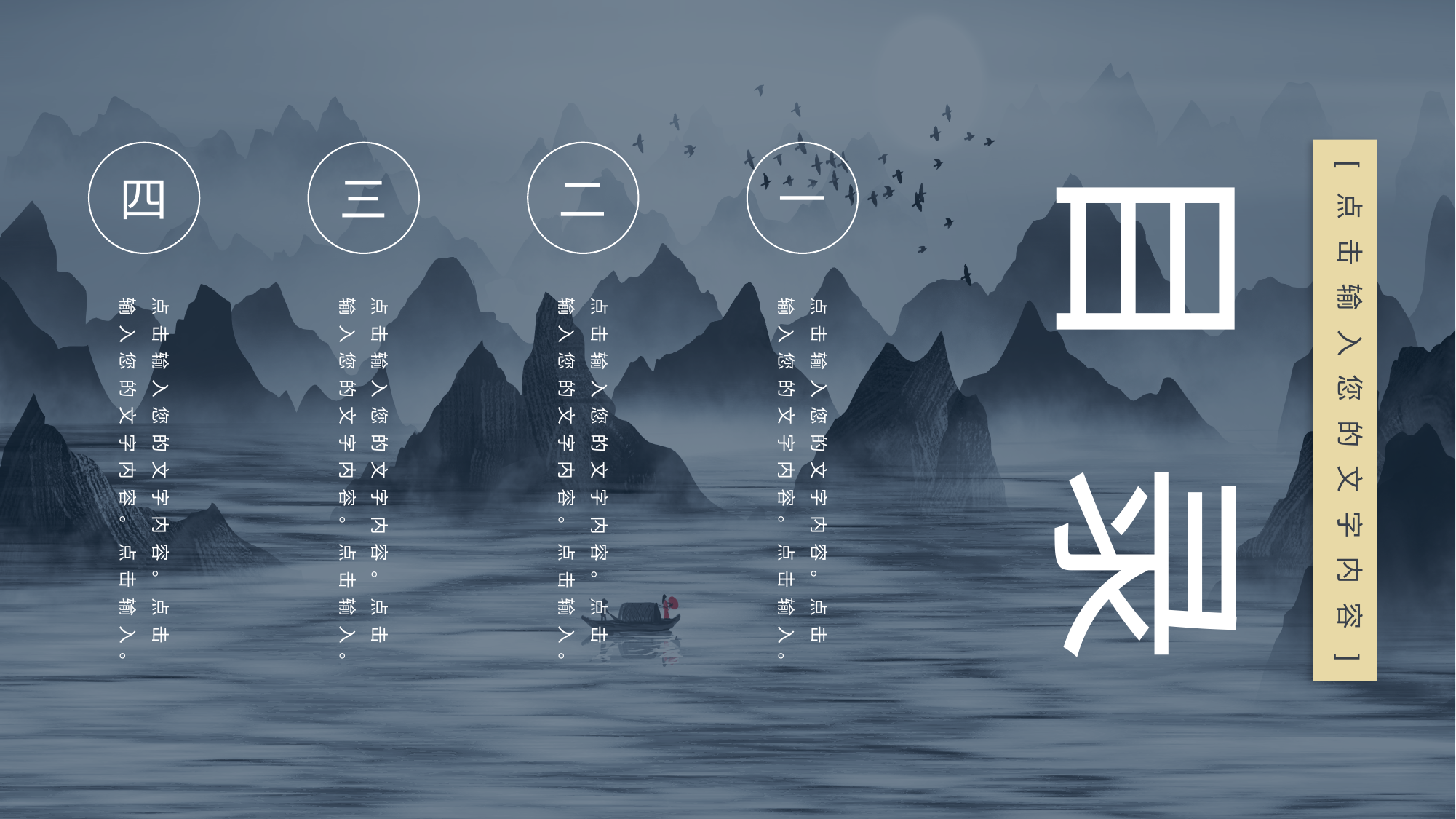

目  录
[点击输入您的文字内容]

四
点击输入您的文字内容。点击输入您的文字内容。点击输入。
三
点击输入您的文字内容。点击输入您的文字内容。点击输入。
二
点击输入您的文字内容。点击输入您的文字内容。点击输入。
一
点击输入您的文字内容。点击输入您的文字内容。点击输入。